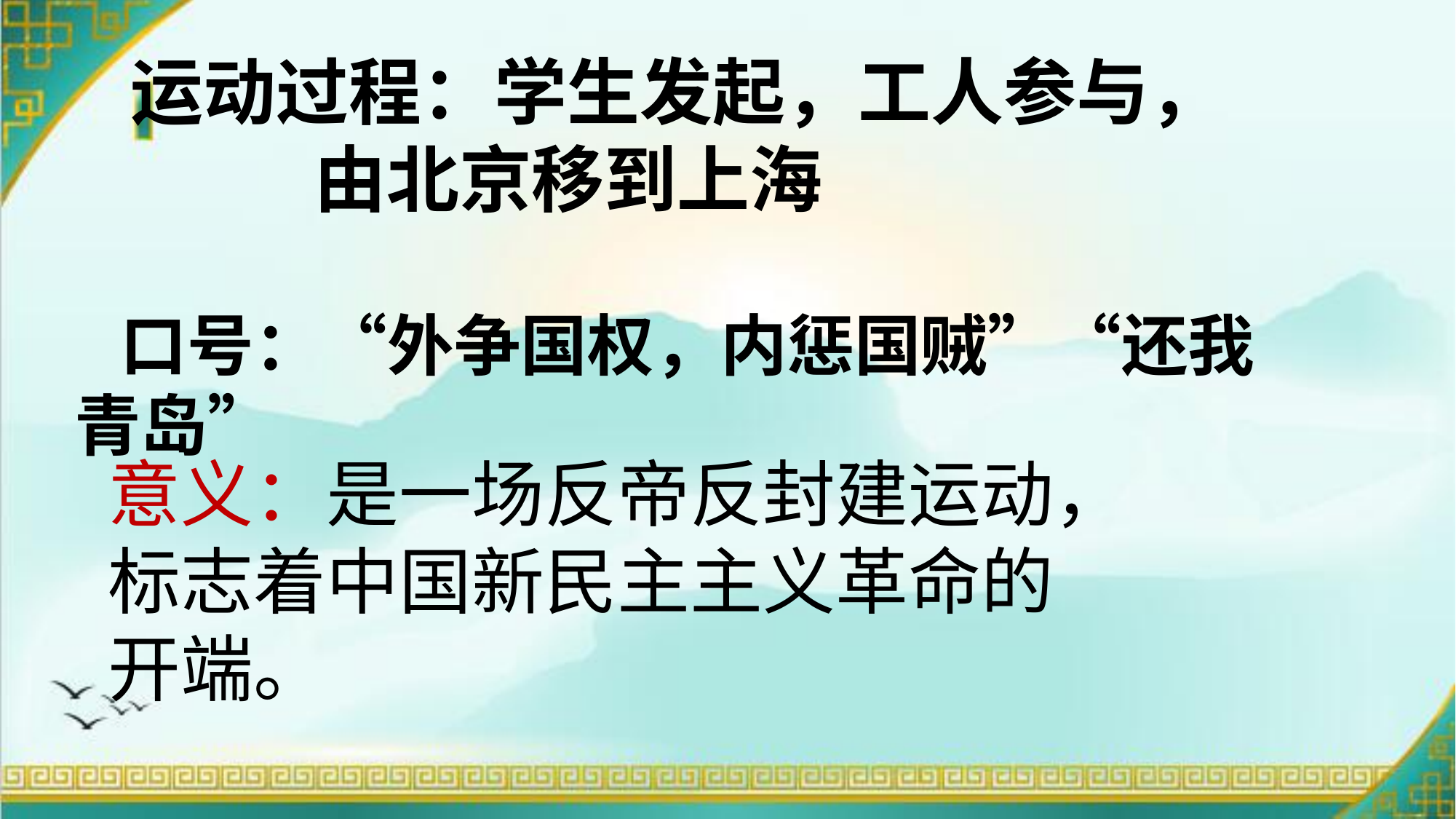

运动过程：学生发起，工人参与，
          由北京移到上海
  口号：“外争国权，内惩国贼”“还我青岛”
意义：是一场反帝反封建运动，标志着中国新民主主义革命的开端。